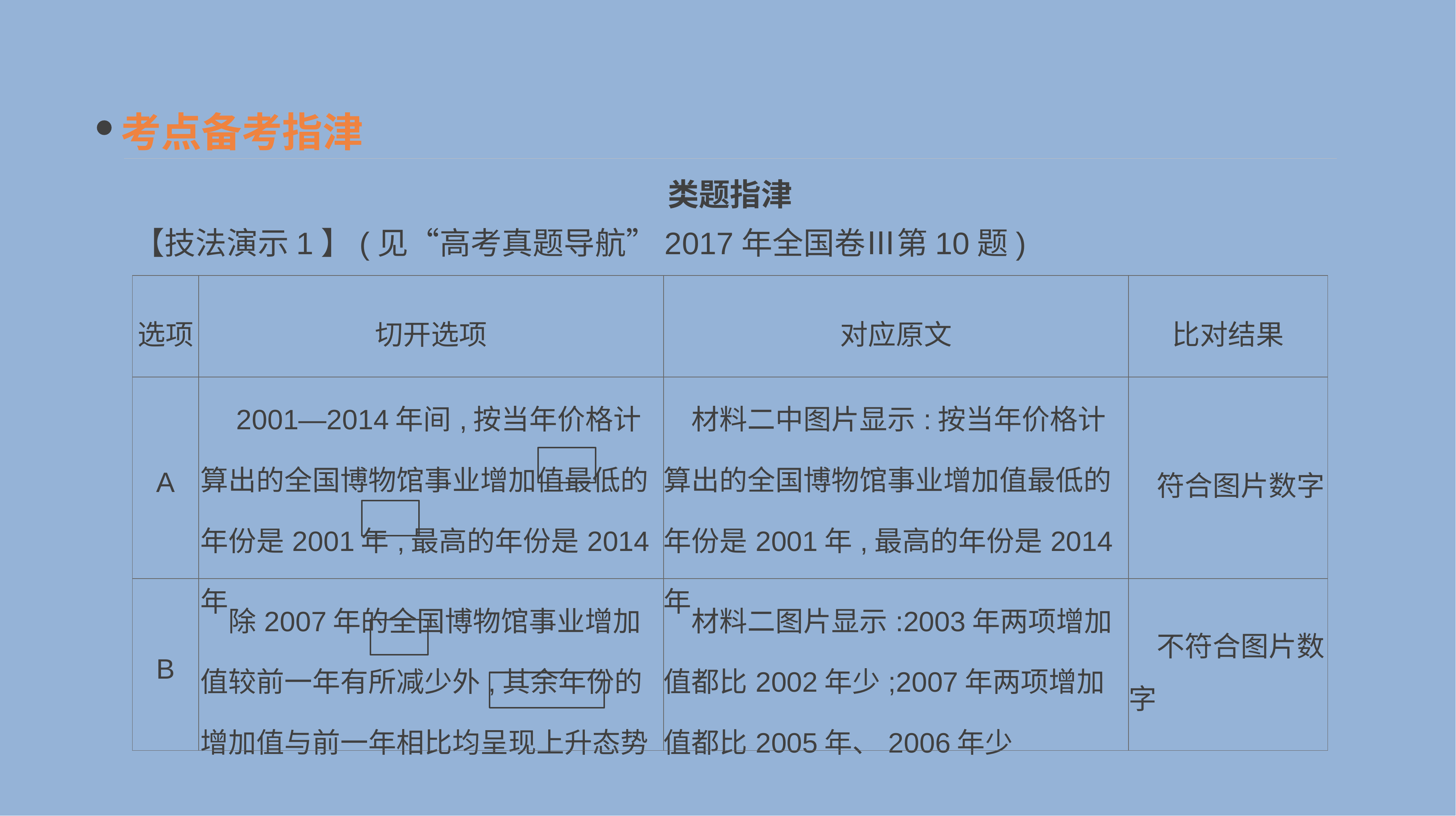

考点备考指津

类题指津
【技法演示1】(见“高考真题导航”2017年全国卷Ⅲ第10题)
| 选项 | 切开选项 | 对应原文 | 比对结果 |
| --- | --- | --- | --- |
| A | 2001—2014年间,按当年价格计算出的全国博物馆事业增加值最低的年份是2001年,最高的年份是2014年 | 材料二中图片显示:按当年价格计算出的全国博物馆事业增加值最低的年份是2001年,最高的年份是2014年 | 符合图片数字 |
| B | 除2007年的全国博物馆事业增加值较前一年有所减少外,其余年份的增加值与前一年相比均呈现上升态势 | 材料二图片显示:2003年两项增加值都比2002年少;2007年两项增加值都比2005年、2006年少 | 不符合图片数字 |